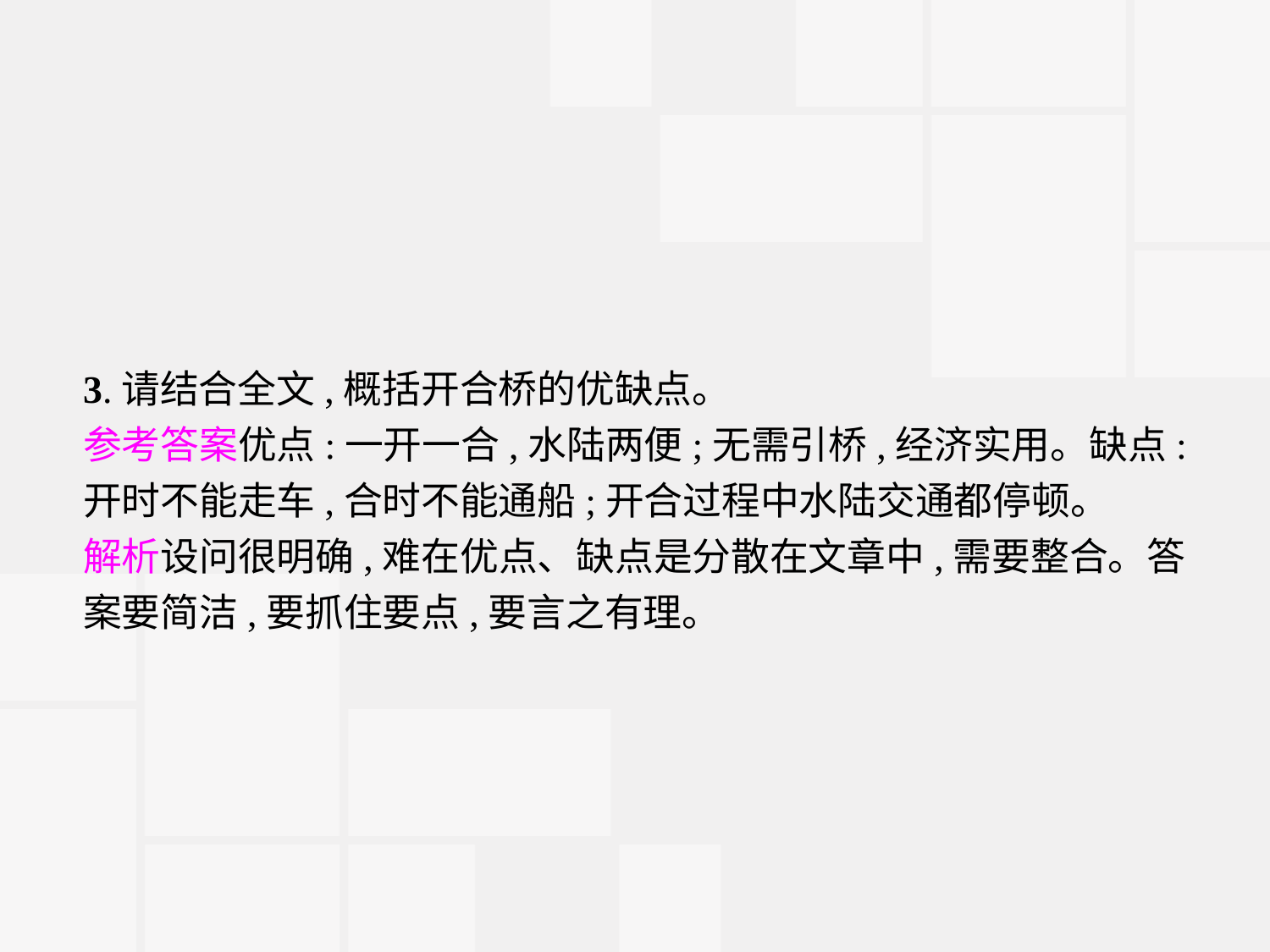

3.请结合全文,概括开合桥的优缺点。
参考答案优点:一开一合,水陆两便;无需引桥,经济实用。缺点:开时不能走车,合时不能通船;开合过程中水陆交通都停顿。
解析设问很明确,难在优点、缺点是分散在文章中,需要整合。答案要简洁,要抓住要点,要言之有理。